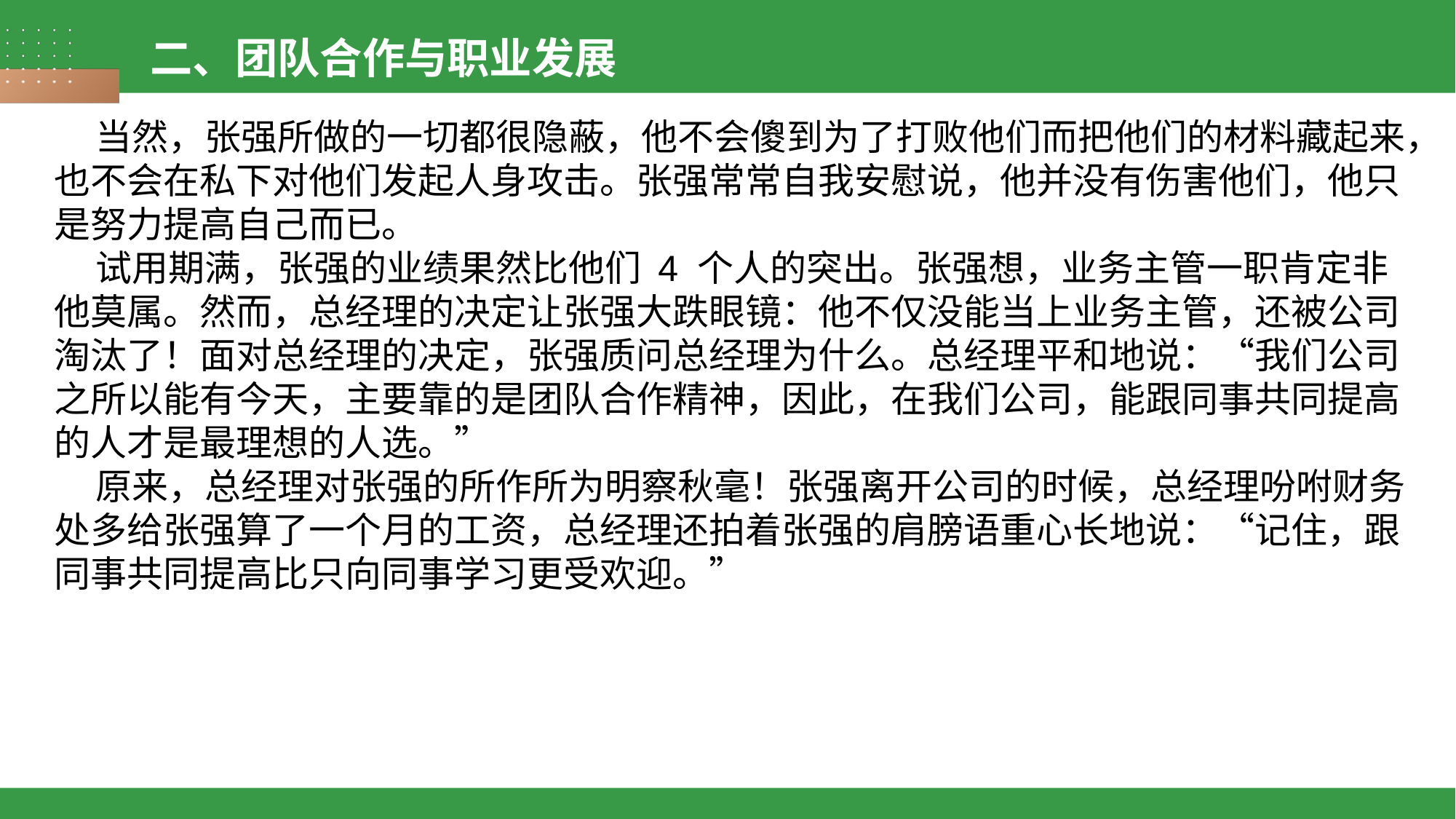

二、团队合作与职业发展
    当然，张强所做的一切都很隐蔽，他不会傻到为了打败他们而把他们的材料藏起来，也不会在私下对他们发起人身攻击。张强常常自我安慰说，他并没有伤害他们，他只是努力提高自己而已。
    试用期满，张强的业绩果然比他们 4 个人的突出。张强想，业务主管一职肯定非他莫属。然而，总经理的决定让张强大跌眼镜：他不仅没能当上业务主管，还被公司淘汰了！面对总经理的决定，张强质问总经理为什么。总经理平和地说：“我们公司之所以能有今天，主要靠的是团队合作精神，因此，在我们公司，能跟同事共同提高的人才是最理想的人选。”
    原来，总经理对张强的所作所为明察秋毫！张强离开公司的时候，总经理吩咐财务处多给张强算了一个月的工资，总经理还拍着张强的肩膀语重心长地说：“记住，跟同事共同提高比只向同事学习更受欢迎。”